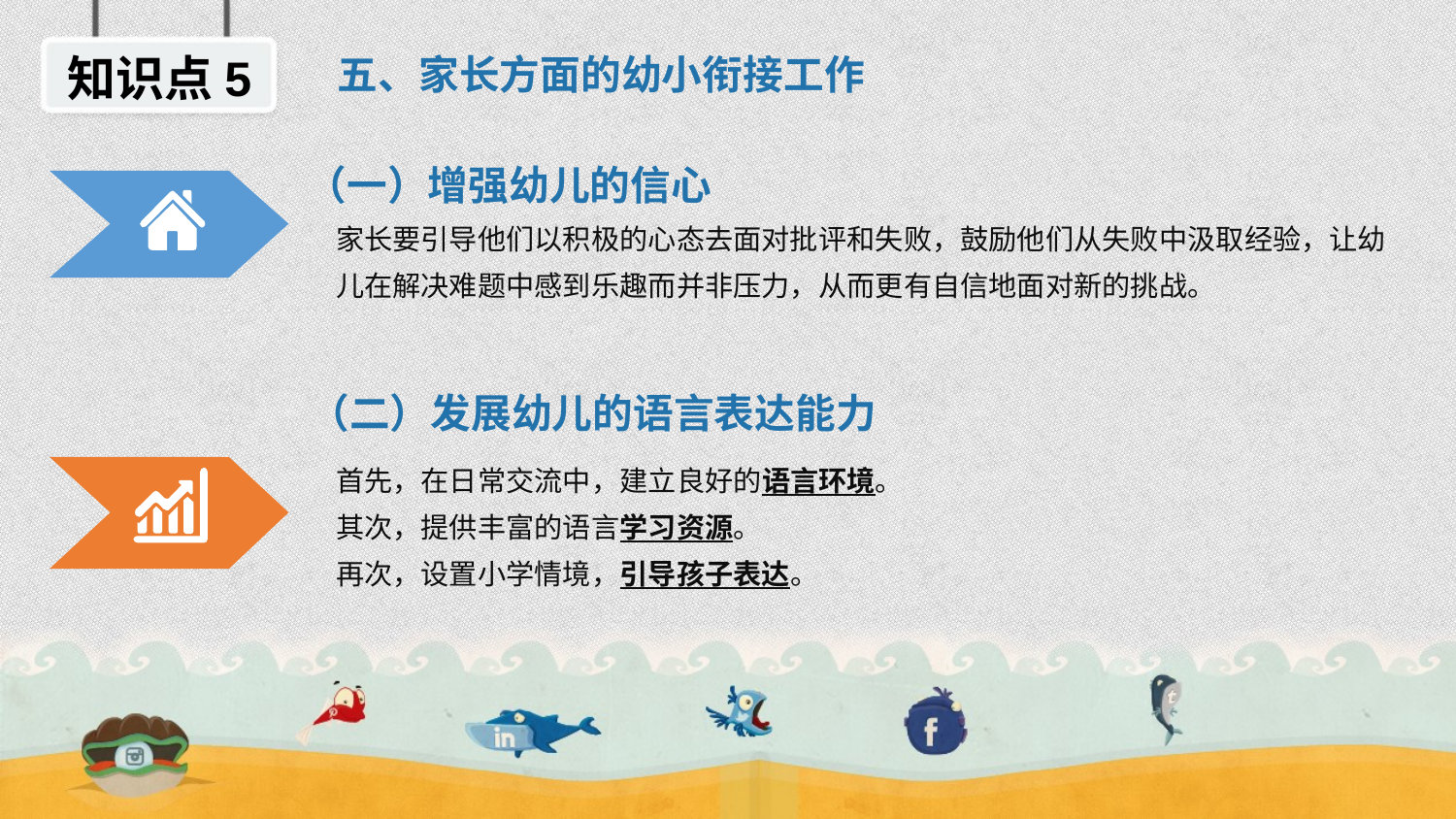

知识点5
五、家长方面的幼小衔接工作
                     （一）增强幼儿的信心

家长要引导他们以积极的心态去面对批评和失败，鼓励他们从失败中汲取经验，让幼儿在解决难题中感到乐趣而并非压力，从而更有自信地面对新的挑战。
                 （二）发展幼儿的语言表达能力
首先，在日常交流中，建立良好的语言环境。
其次，提供丰富的语言学习资源。
再次，设置小学情境，引导孩子表达。